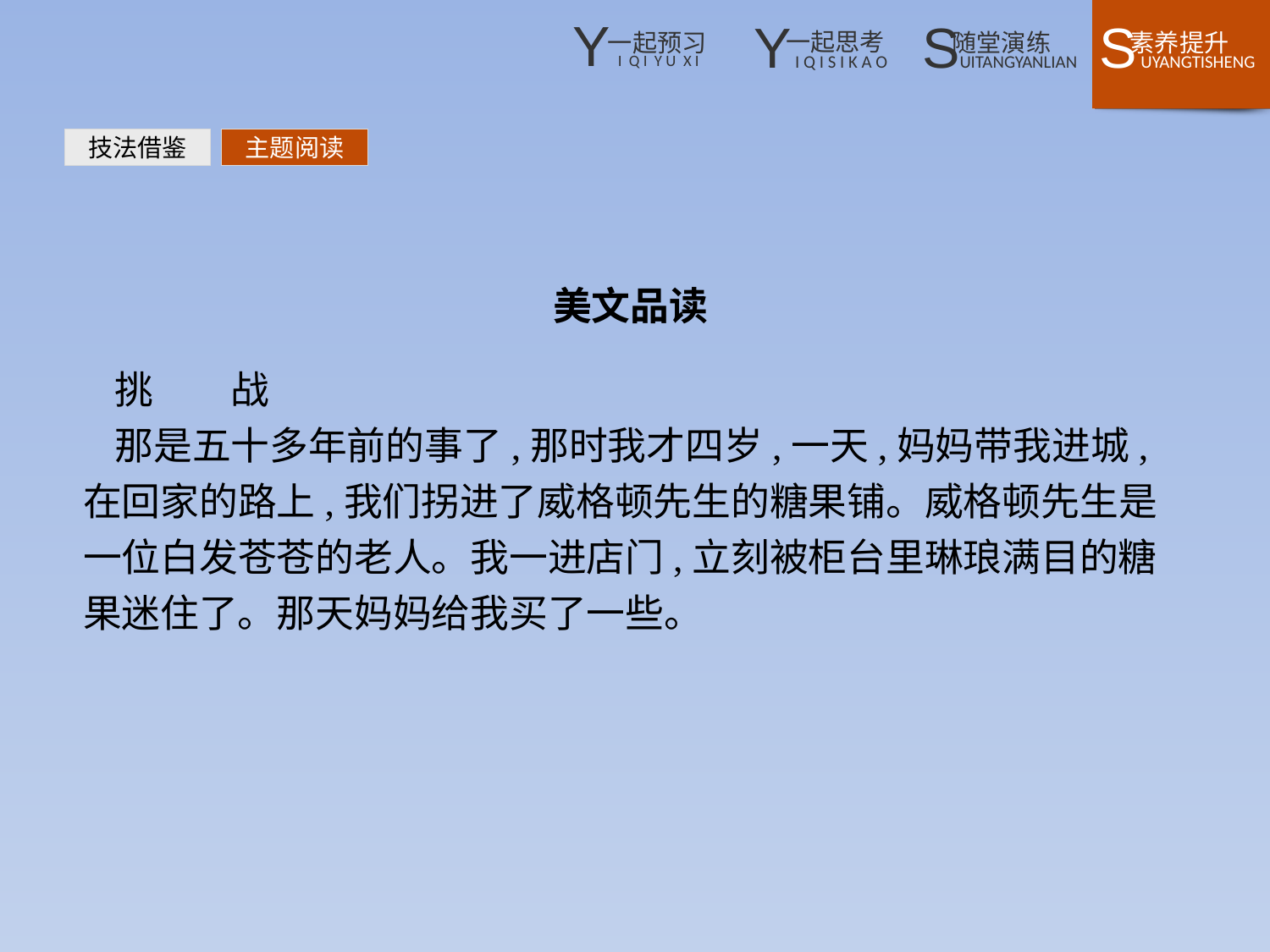

技法借鉴
主题阅读
美文品读
挑　　战
那是五十多年前的事了,那时我才四岁,一天,妈妈带我进城,在回家的路上,我们拐进了威格顿先生的糖果铺。威格顿先生是一位白发苍苍的老人。我一进店门,立刻被柜台里琳琅满目的糖果迷住了。那天妈妈给我买了一些。